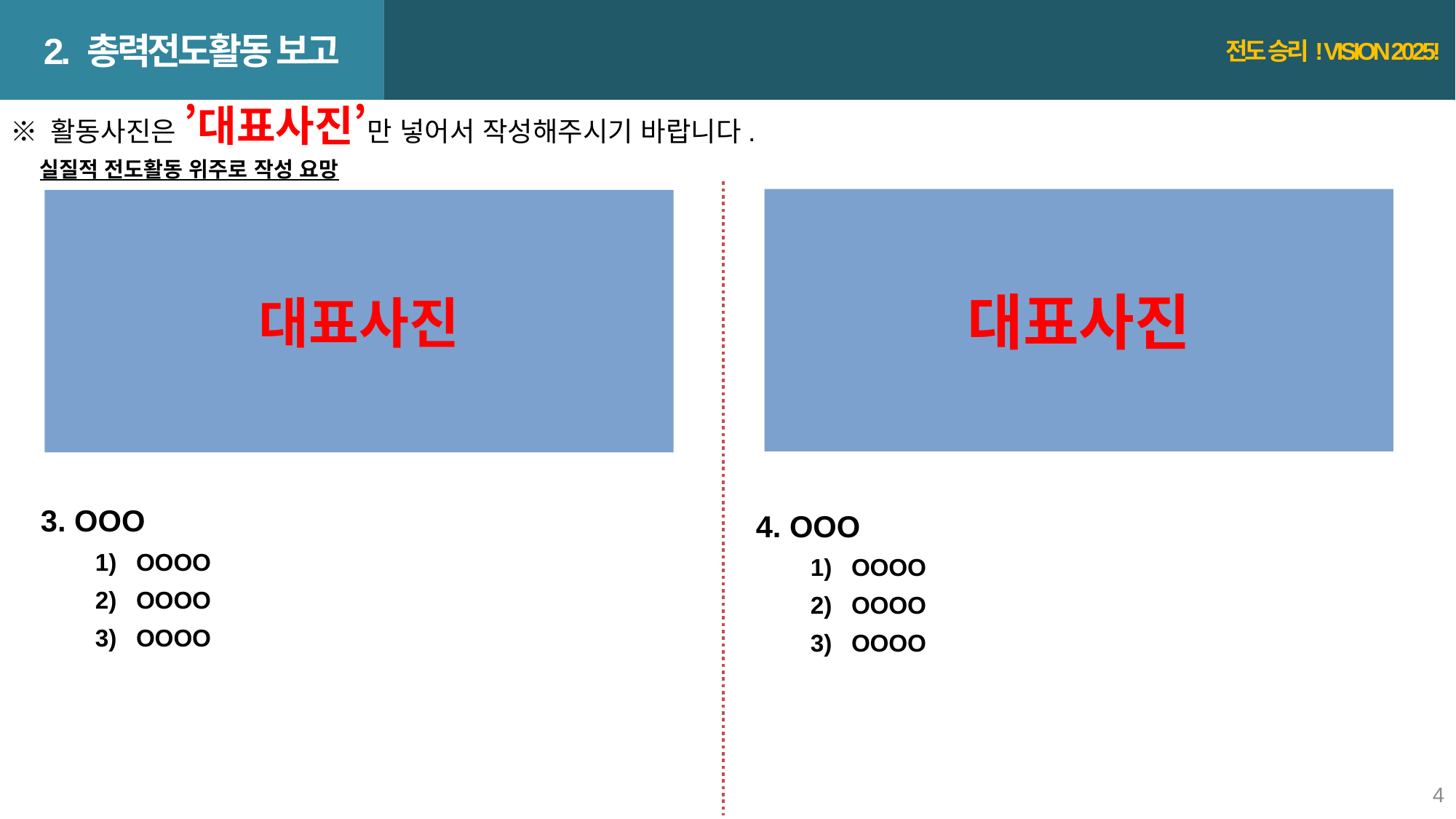

2. 총력전도활동 보고
전도 승리! VISION 2025!
※ 활동사진은 ’대표사진’만 넣어서 작성해주시기 바랍니다.
    실질적 전도활동 위주로 작성 요망

대표사진
대표사진
3. OOO
OOOO
OOOO
OOOO
4. OOO
OOOO
OOOO
OOOO
4